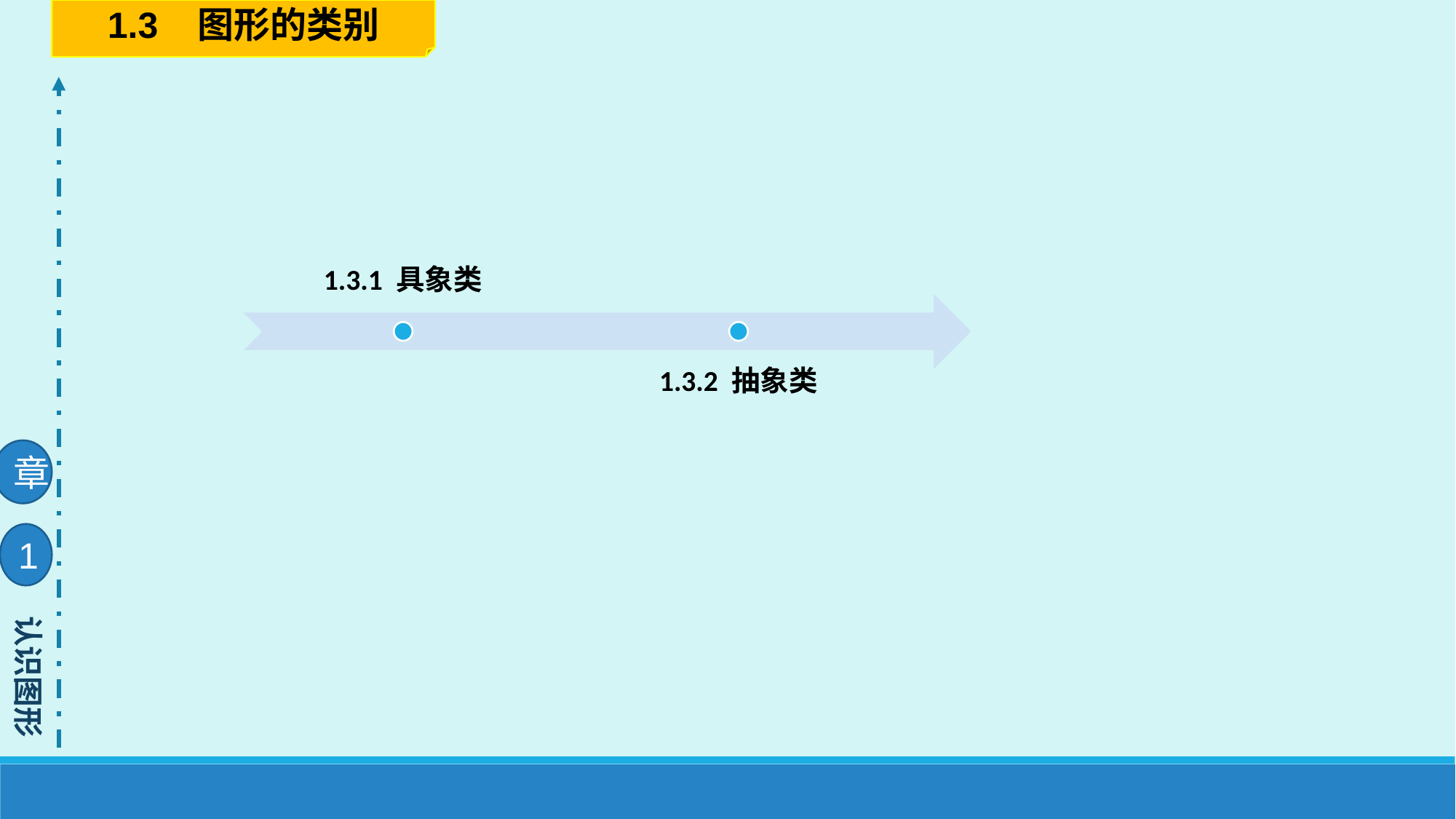

1.3   图形的类别
1.3.1 具象类
1.3.2 抽象类
章
1
认识图形